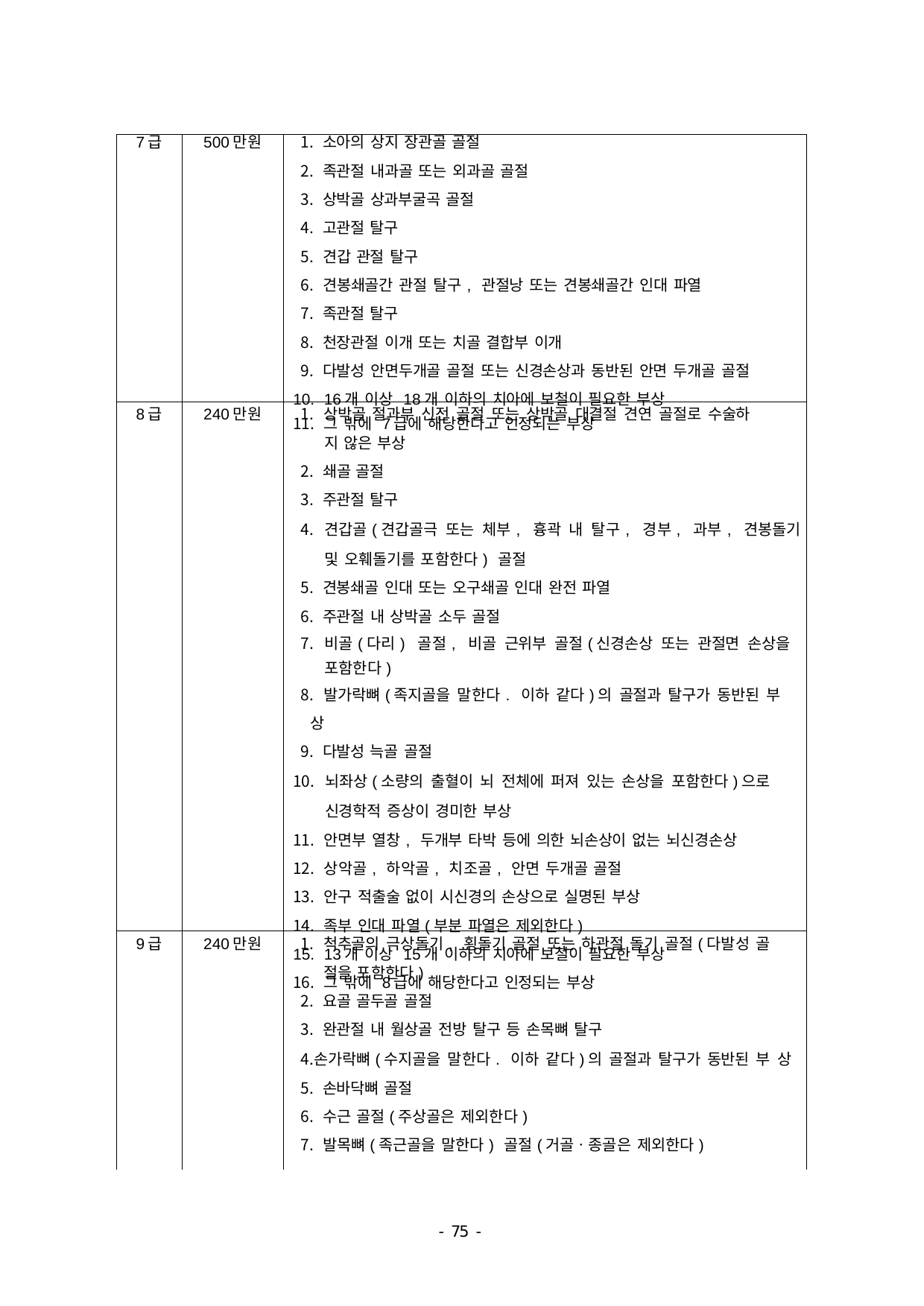

| 7급 | 500만원 | 소아의 상지 장관골 골절 족관절 내과골 또는 외과골 골절 상박골 상과부굴곡 골절 고관절 탈구 견갑 관절 탈구 견봉쇄골간 관절 탈구, 관절낭 또는 견봉쇄골간 인대 파열 족관절 탈구 천장관절 이개 또는 치골 결합부 이개 다발성 안면두개골 골절 또는 신경손상과 동반된 안면 두개골 골절 16개 이상 18개 이하의 치아에 보철이 필요한 부상 그 밖에 7급에 해당한다고 인정되는 부상 |
| --- | --- | --- |
| 8급 | 240만원 | 상박골 절과부 신전 골절 또는 상박골 대결절 견연 골절로 수술하 지 않은 부상 쇄골 골절 주관절 탈구 견갑골(견갑골극 또는 체부, 흉곽 내 탈구, 경부, 과부, 견봉돌기 및 오훼돌기를 포함한다) 골절 견봉쇄골 인대 또는 오구쇄골 인대 완전 파열 주관절 내 상박골 소두 골절 비골(다리) 골절, 비골 근위부 골절(신경손상 또는 관절면 손상을 포함한다) 발가락뼈(족지골을 말한다. 이하 같다)의 골절과 탈구가 동반된 부 상 다발성 늑골 골절 뇌좌상(소량의 출혈이 뇌 전체에 퍼져 있는 손상을 포함한다)으로 신경학적 증상이 경미한 부상 안면부 열창, 두개부 타박 등에 의한 뇌손상이 없는 뇌신경손상 상악골, 하악골, 치조골, 안면 두개골 골절 안구 적출술 없이 시신경의 손상으로 실명된 부상 족부 인대 파열(부분 파열은 제외한다) 13개 이상 15개 이하의 치아에 보철이 필요한 부상 그 밖에 8급에 해당한다고 인정되는 부상 |
| 9급 | 240만원 | 척추골의 극상돌기, 횡돌기 골절 또는 하관절 돌기 골절(다발성 골 절을 포함한다) 요골 골두골 골절 완관절 내 월상골 전방 탈구 등 손목뼈 탈구 손가락뼈(수지골을 말한다. 이하 같다)의 골절과 탈구가 동반된 부 상 손바닥뼈 골절 수근 골절(주상골은 제외한다) 발목뼈(족근골을 말한다) 골절(거골ㆍ종골은 제외한다) |
- 75 -